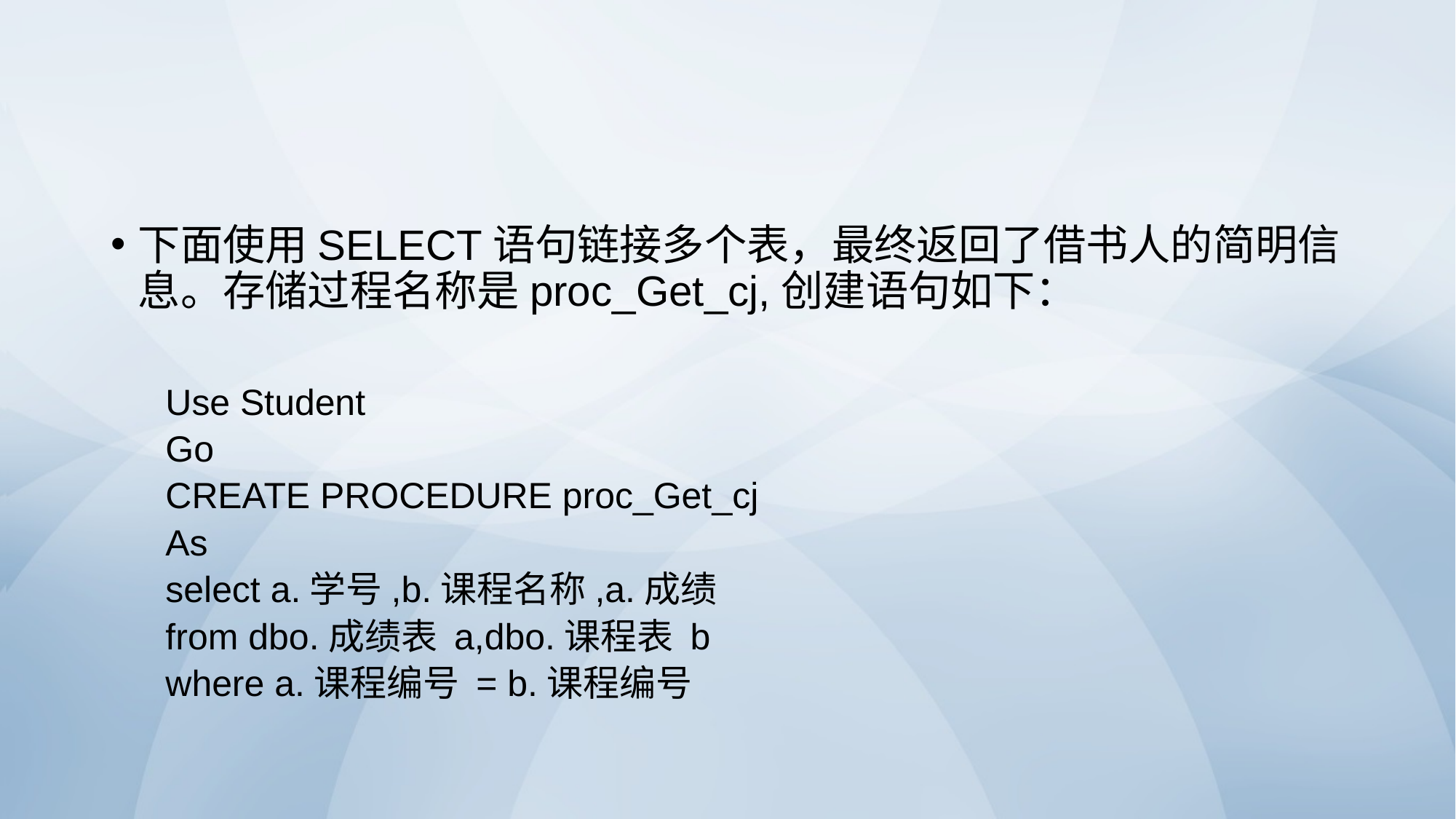

#
下面使用SELECT语句链接多个表，最终返回了借书人的简明信息。存储过程名称是proc_Get_cj,创建语句如下：

Use Student
Go
CREATE PROCEDURE proc_Get_cj
As
select a.学号,b.课程名称,a.成绩
from dbo.成绩表 a,dbo.课程表 b
where a.课程编号 = b.课程编号